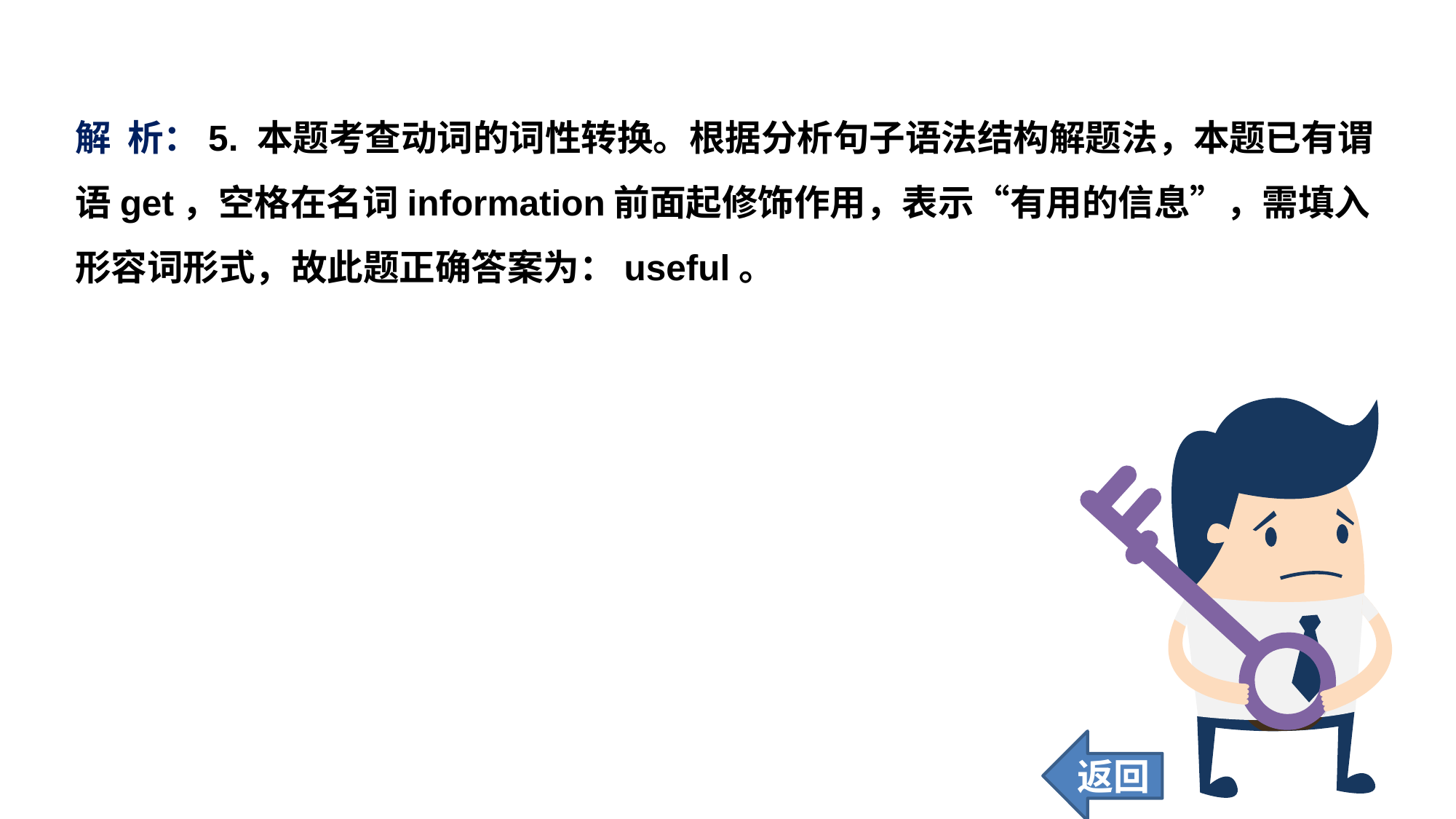

解  析：5. 本题考查动词的词性转换。根据分析句子语法结构解题法，本题已有谓语get，空格在名词information前面起修饰作用，表示“有用的信息”，需填入形容词形式，故此题正确答案为：useful。

返回
69